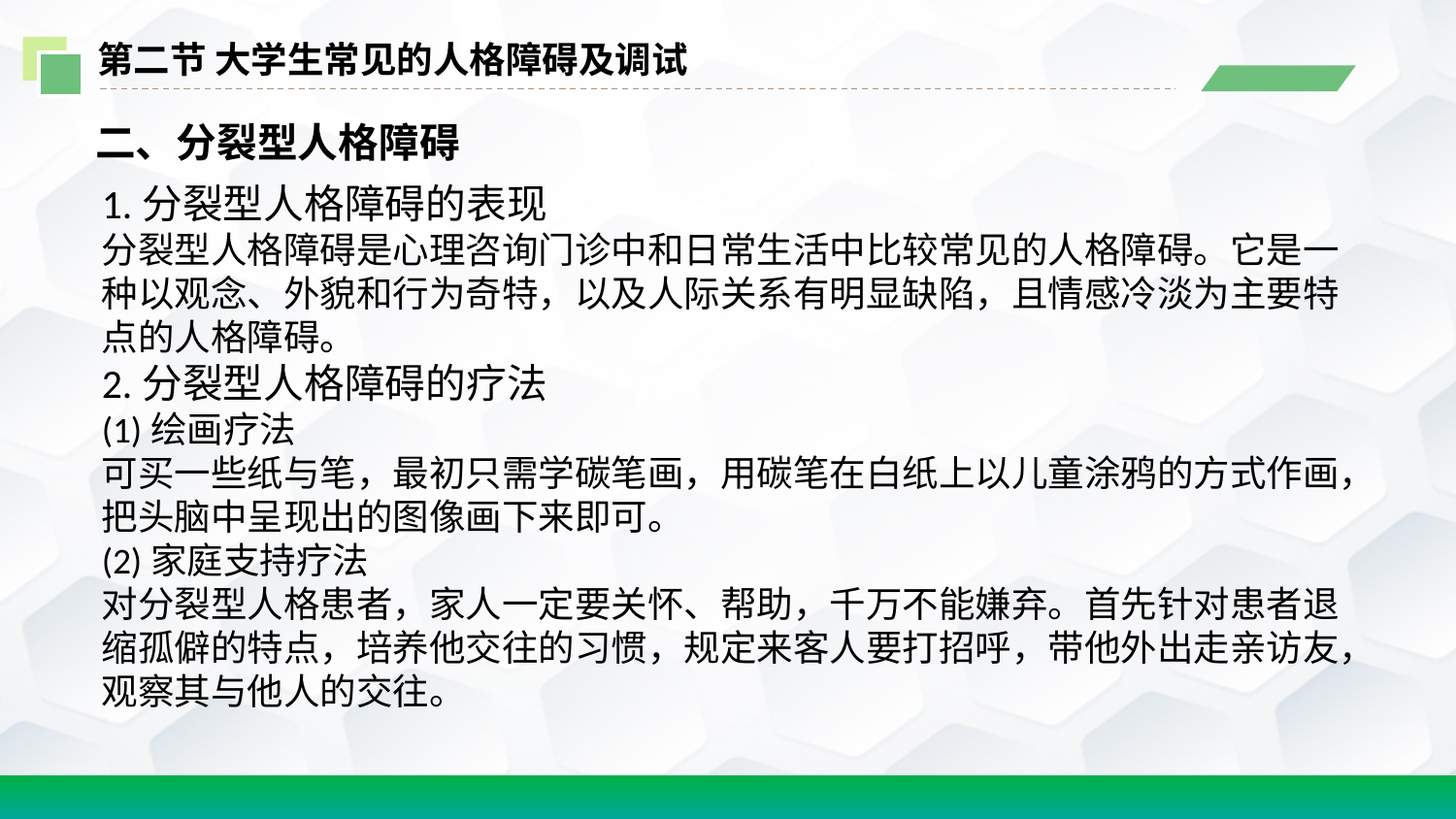

第二节 大学生常见的人格障碍及调试
二、分裂型人格障碍
1.分裂型人格障碍的表现
分裂型人格障碍是心理咨询门诊中和日常生活中比较常见的人格障碍。它是一种以观念、外貌和行为奇特，以及人际关系有明显缺陷，且情感冷淡为主要特点的人格障碍。
2.分裂型人格障碍的疗法
(1)绘画疗法
可买一些纸与笔，最初只需学碳笔画，用碳笔在白纸上以儿童涂鸦的方式作画，把头脑中呈现出的图像画下来即可。
(2)家庭支持疗法
对分裂型人格患者，家人一定要关怀、帮助，千万不能嫌弃。首先针对患者退缩孤僻的特点，培养他交往的习惯，规定来客人要打招呼，带他外出走亲访友，观察其与他人的交往。